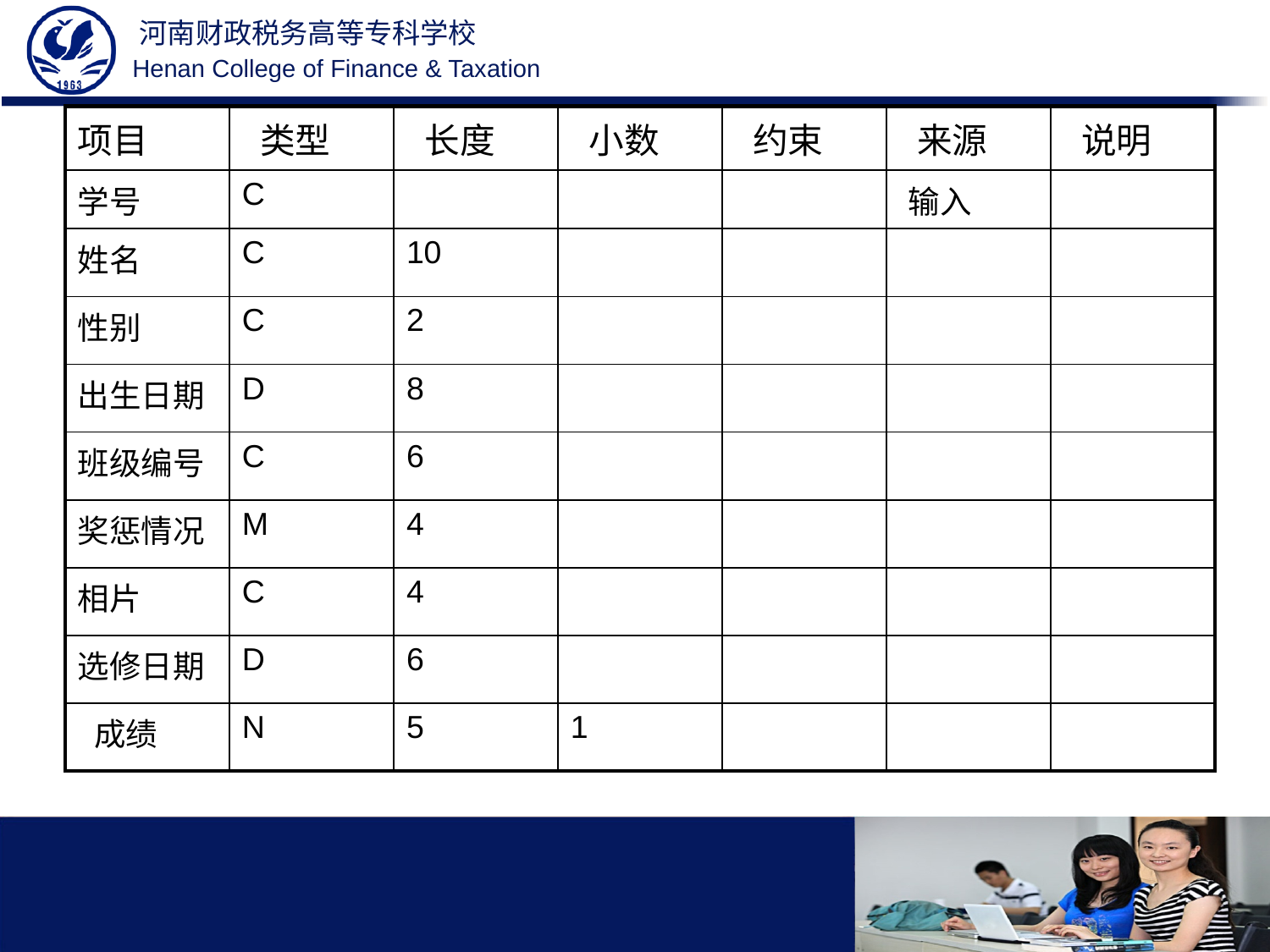

| 项目 | 类型 | 长度 | 小数 | 约束 | 来源 | 说明 |
| --- | --- | --- | --- | --- | --- | --- |
| 学号 | C |  |  |  | 输入 |  |
| 姓名 | C | 10 |  |  |  |  |
| 性别 | C | 2 |  |  |  |  |
| 出生日期 | D | 8 |  |  |  |  |
| 班级编号 | C | 6 |  |  |  |  |
| 奖惩情况 | M | 4 |  |  |  |  |
| 相片 | C | 4 |  |  |  |  |
| 选修日期 | D | 6 |  |  |  |  |
| 成绩 | N | 5 | 1 |  |  |  |